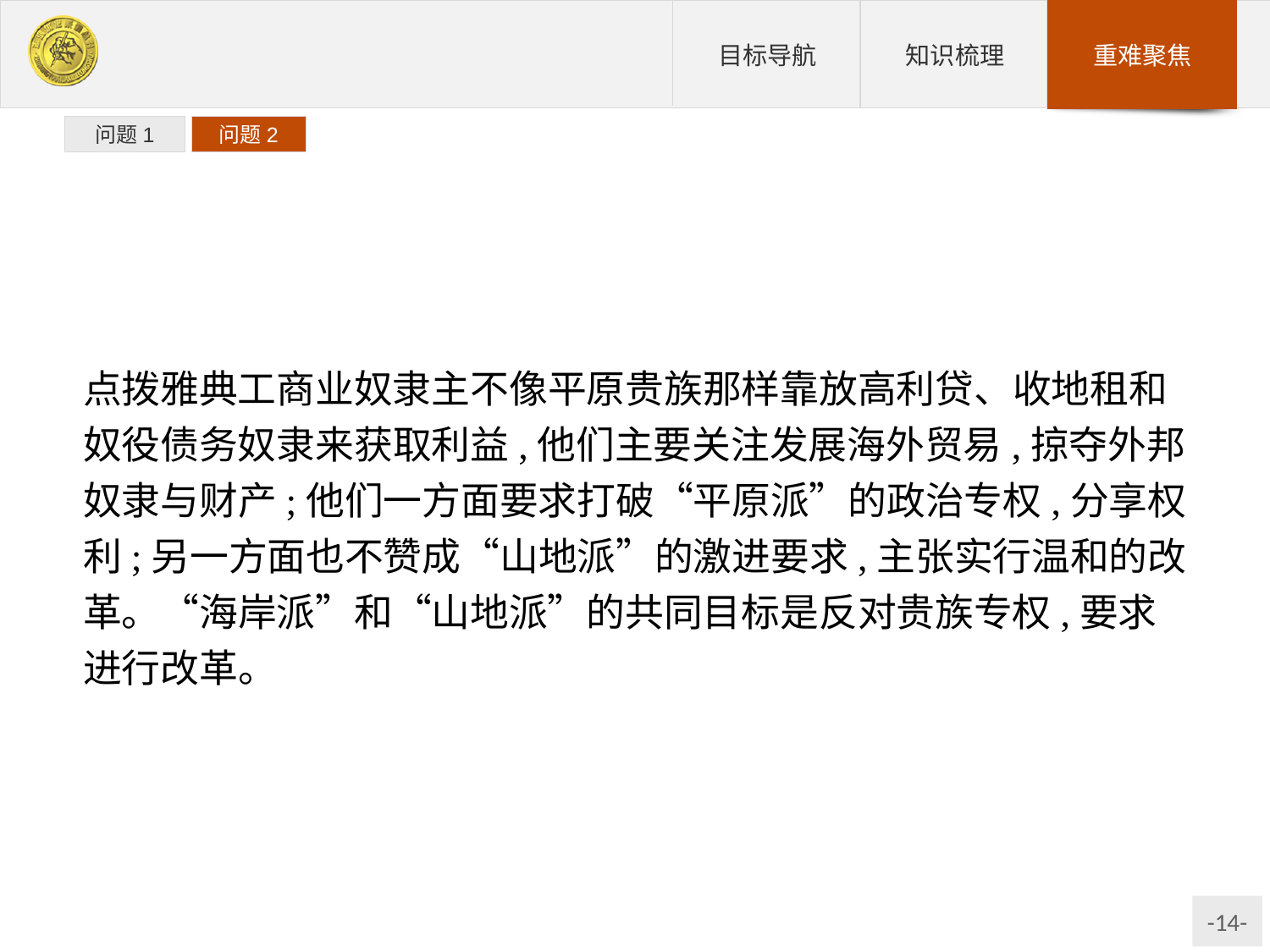

问题1
问题2
点拨雅典工商业奴隶主不像平原贵族那样靠放高利贷、收地租和奴役债务奴隶来获取利益,他们主要关注发展海外贸易,掠夺外邦奴隶与财产;他们一方面要求打破“平原派”的政治专权,分享权利;另一方面也不赞成“山地派”的激进要求,主张实行温和的改革。“海岸派”和“山地派”的共同目标是反对贵族专权,要求进行改革。